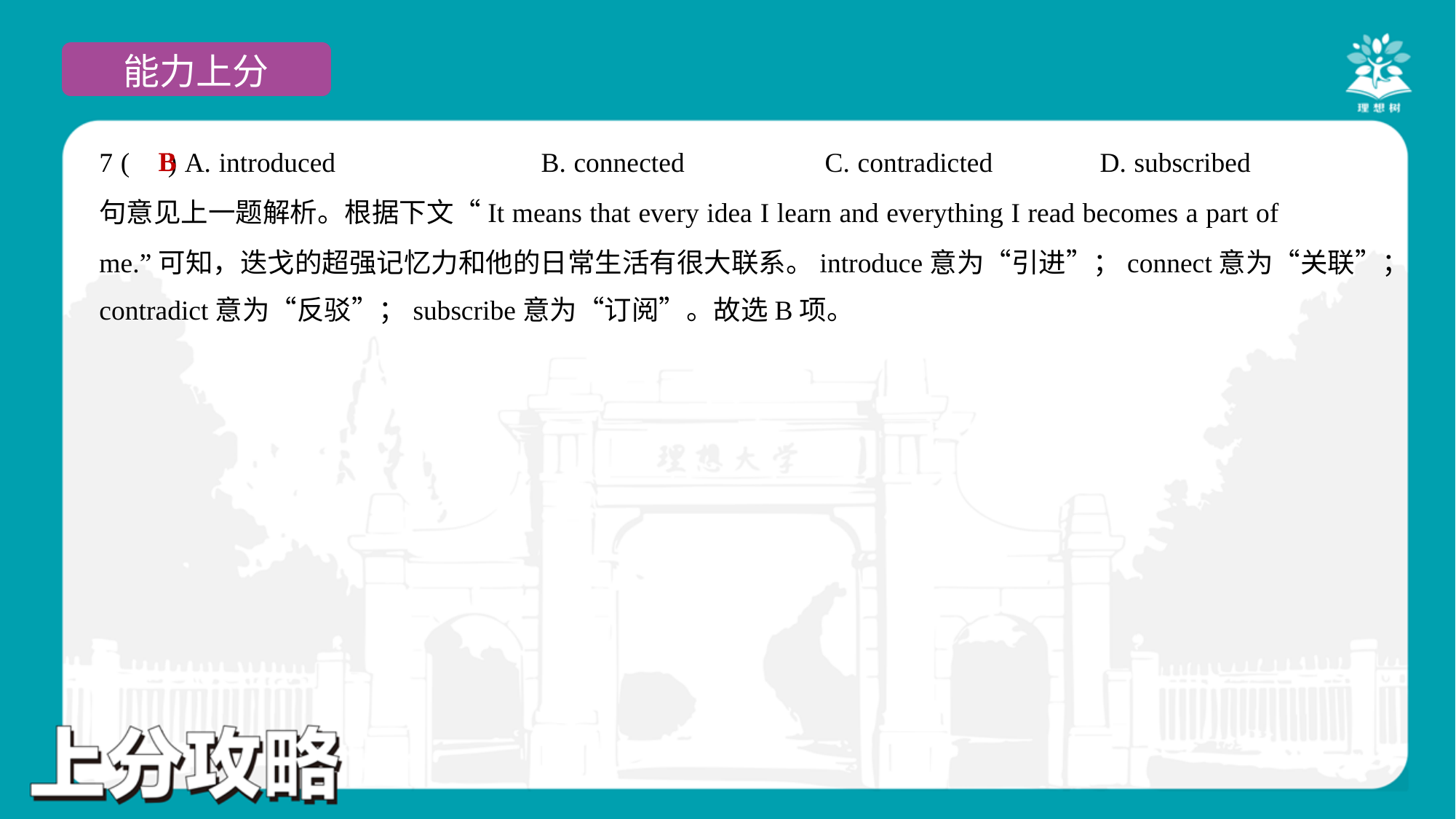

B
7 (     ) A. introduced	B. connected	C. contradicted	D. subscribed
句意见上一题解析。根据下文“It means that every idea I learn and everything I read becomes a part of
me.”可知，迭戈的超强记忆力和他的日常生活有很大联系。introduce意为“引进”；connect意为“关联”；
contradict意为“反驳”；subscribe意为“订阅”。故选B项。